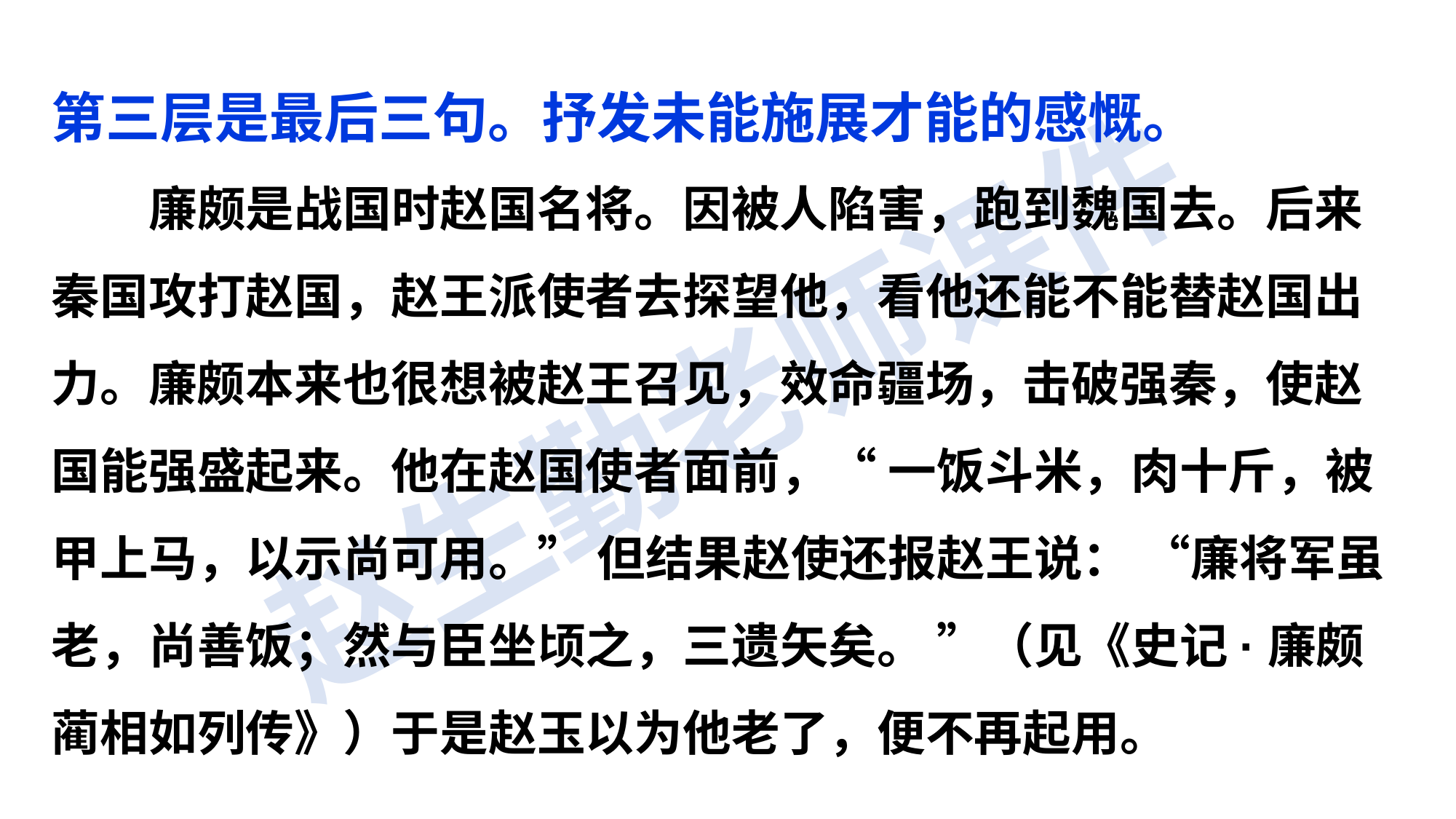

第三层是最后三句。抒发未能施展才能的感慨。
　　廉颇是战国时赵国名将。因被人陷害，跑到魏国去。后来秦国攻打赵国，赵王派使者去探望他，看他还能不能替赵国出力。廉颇本来也很想被赵王召见，效命疆场，击破强秦，使赵国能强盛起来。他在赵国使者面前，“ 一饭斗米，肉十斤，被甲上马，以示尚可用。” 但结果赵使还报赵王说： “廉将军虽老，尚善饭；然与臣坐顷之，三遗矢矣。 ”（见《史记·廉颇蔺相如列传》）于是赵玉以为他老了，便不再起用。